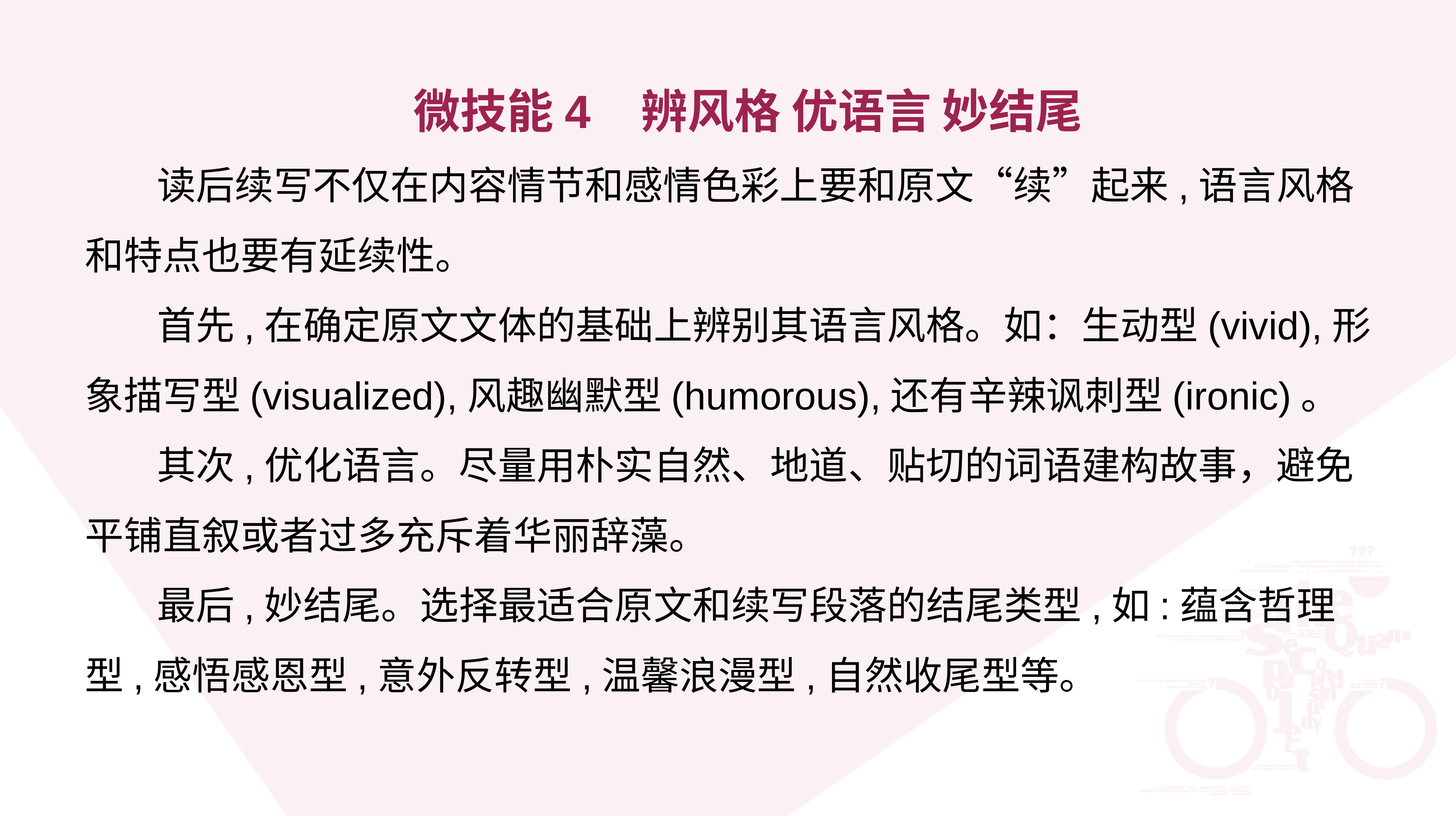

微技能4   辨风格 优语言 妙结尾
    读后续写不仅在内容情节和感情色彩上要和原文“续”起来,语言风格和特点也要有延续性。
    首先,在确定原文文体的基础上辨别其语言风格。如：生动型(vivid),形象描写型(visualized),风趣幽默型(humorous),还有辛辣讽刺型(ironic)。
    其次,优化语言。尽量用朴实自然、地道、贴切的词语建构故事，避免平铺直叙或者过多充斥着华丽辞藻。
    最后,妙结尾。选择最适合原文和续写段落的结尾类型,如:蕴含哲理型,感悟感恩型,意外反转型,温馨浪漫型,自然收尾型等。